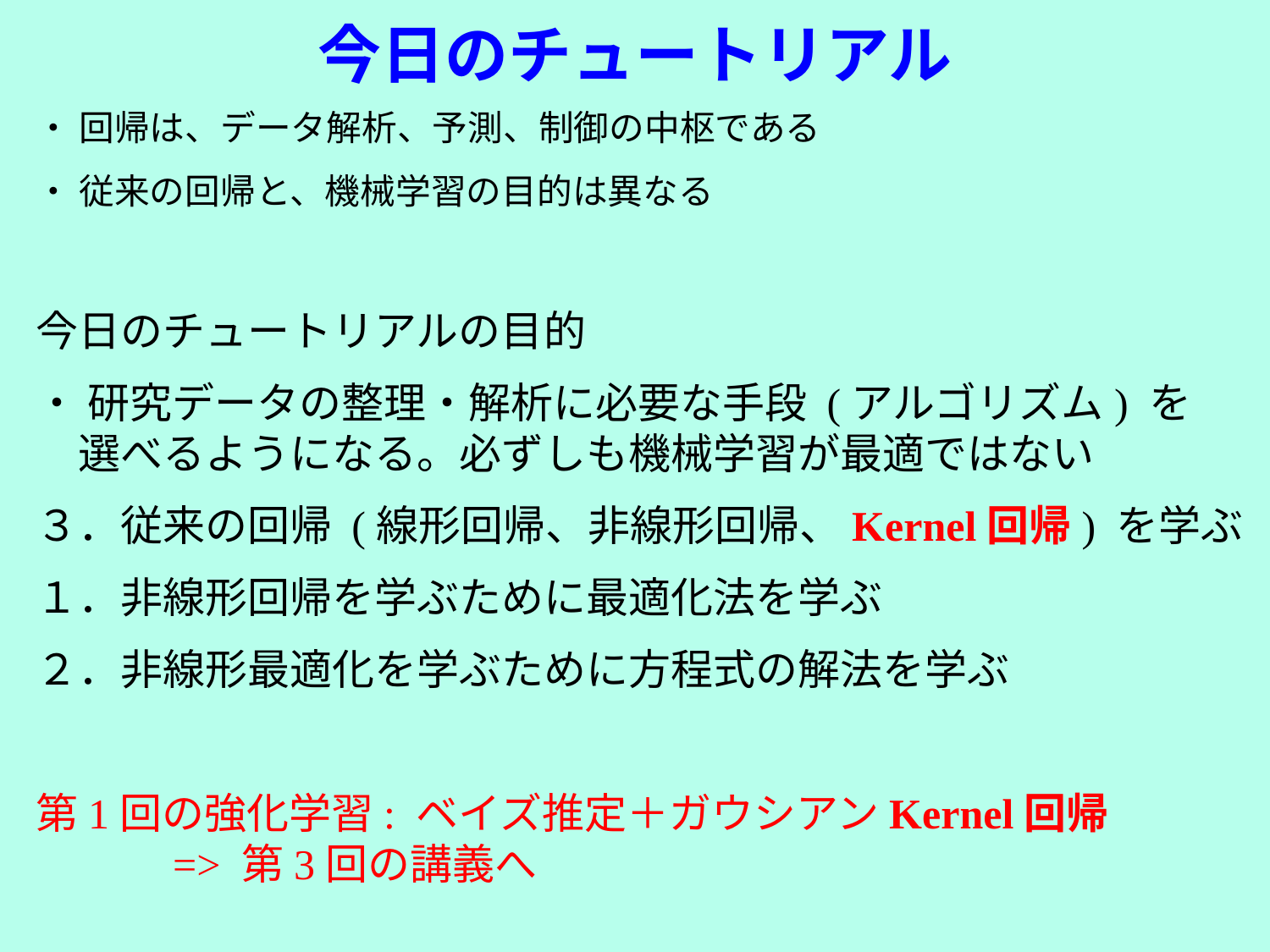

# 今日のチュートリアル
・ 回帰は、データ解析、予測、制御の中枢である
・ 従来の回帰と、機械学習の目的は異なる

今日のチュートリアルの目的
・ 研究データの整理・解析に必要な手段 (アルゴリズム) を
　選べるようになる。必ずしも機械学習が最適ではない
３．従来の回帰 (線形回帰、非線形回帰、Kernel回帰) を学ぶ
１．非線形回帰を学ぶために最適化法を学ぶ
２．非線形最適化を学ぶために方程式の解法を学ぶ

第1回の強化学習: ベイズ推定＋ガウシアンKernel回帰
　　　=> 第3回の講義へ